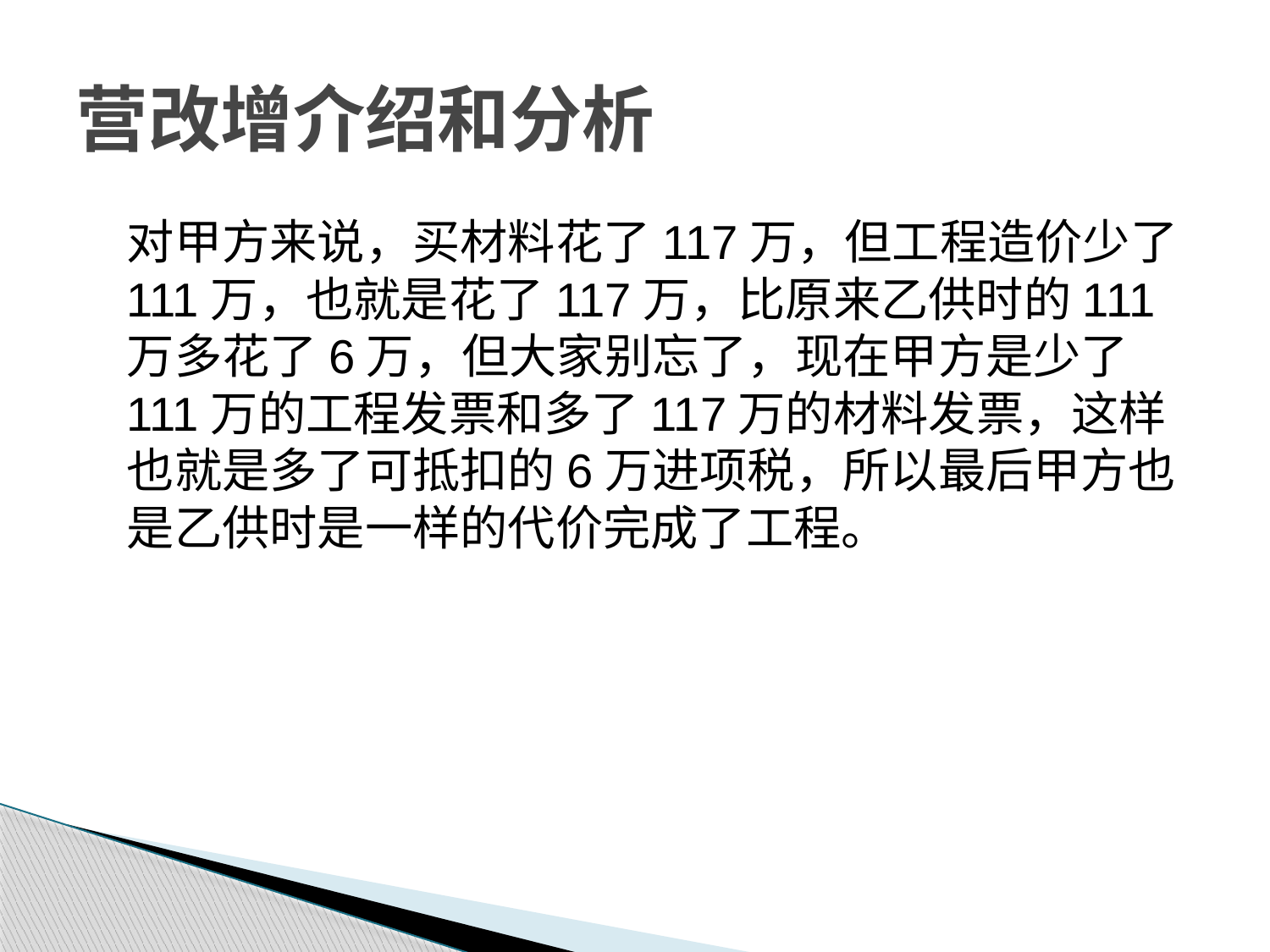

# 营改增介绍和分析
	对甲方来说，买材料花了117万，但工程造价少了111万，也就是花了117万，比原来乙供时的111万多花了6万，但大家别忘了，现在甲方是少了111万的工程发票和多了117万的材料发票，这样也就是多了可抵扣的6万进项税，所以最后甲方也是乙供时是一样的代价完成了工程。